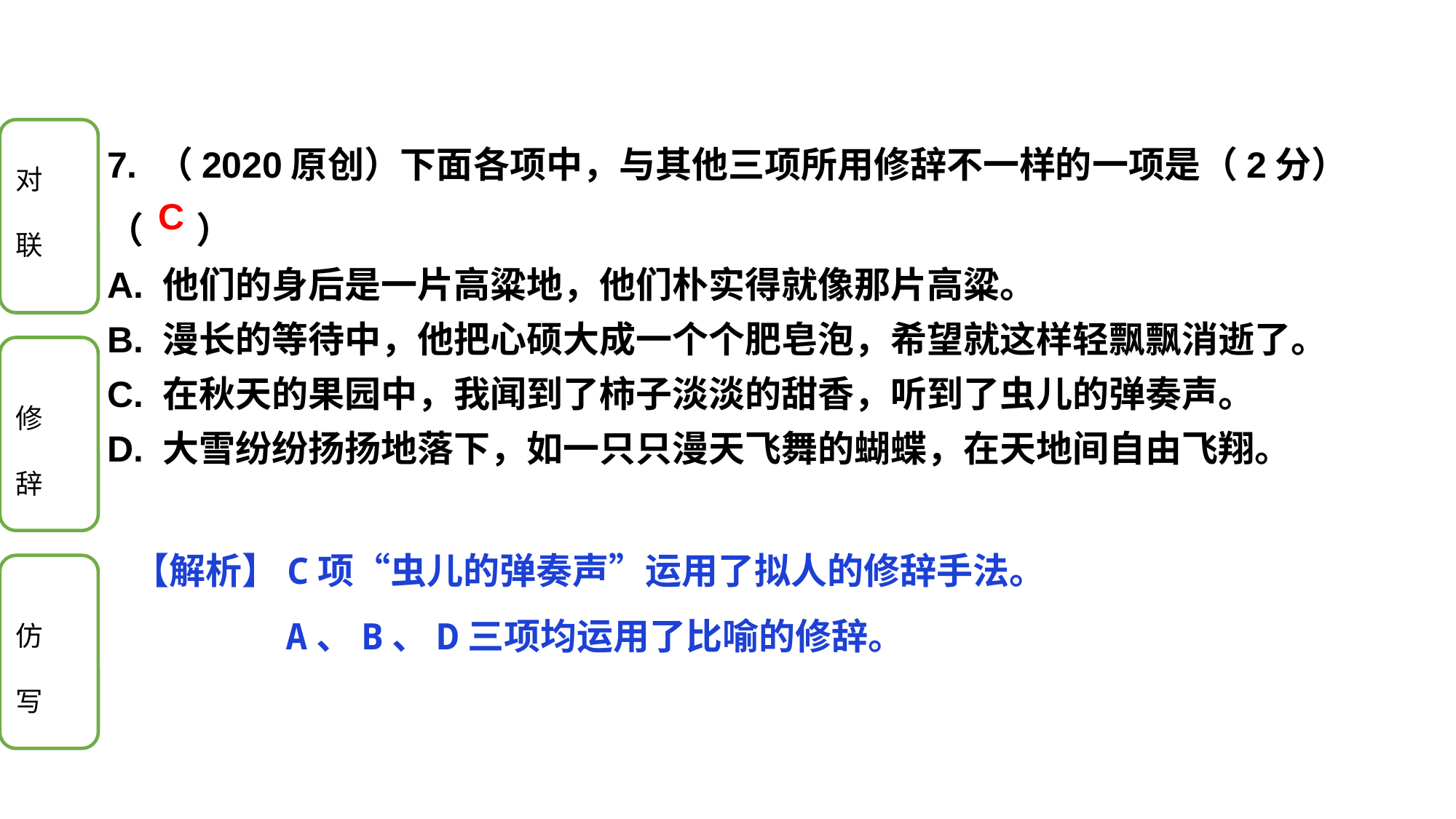

7. （2020原创）下面各项中，与其他三项所用修辞不一样的一项是（2分）（  　）
A. 他们的身后是一片高粱地，他们朴实得就像那片高粱。
B. 漫长的等待中，他把心硕大成一个个肥皂泡，希望就这样轻飘飘消逝了。
C. 在秋天的果园中，我闻到了柿子淡淡的甜香，听到了虫儿的弹奏声。
D. 大雪纷纷扬扬地落下，如一只只漫天飞舞的蝴蝶，在天地间自由飞翔。
C
【解析】C项“虫儿的弹奏声”运用了拟人的修辞手法。
       A、B、D三项均运用了比喻的修辞。